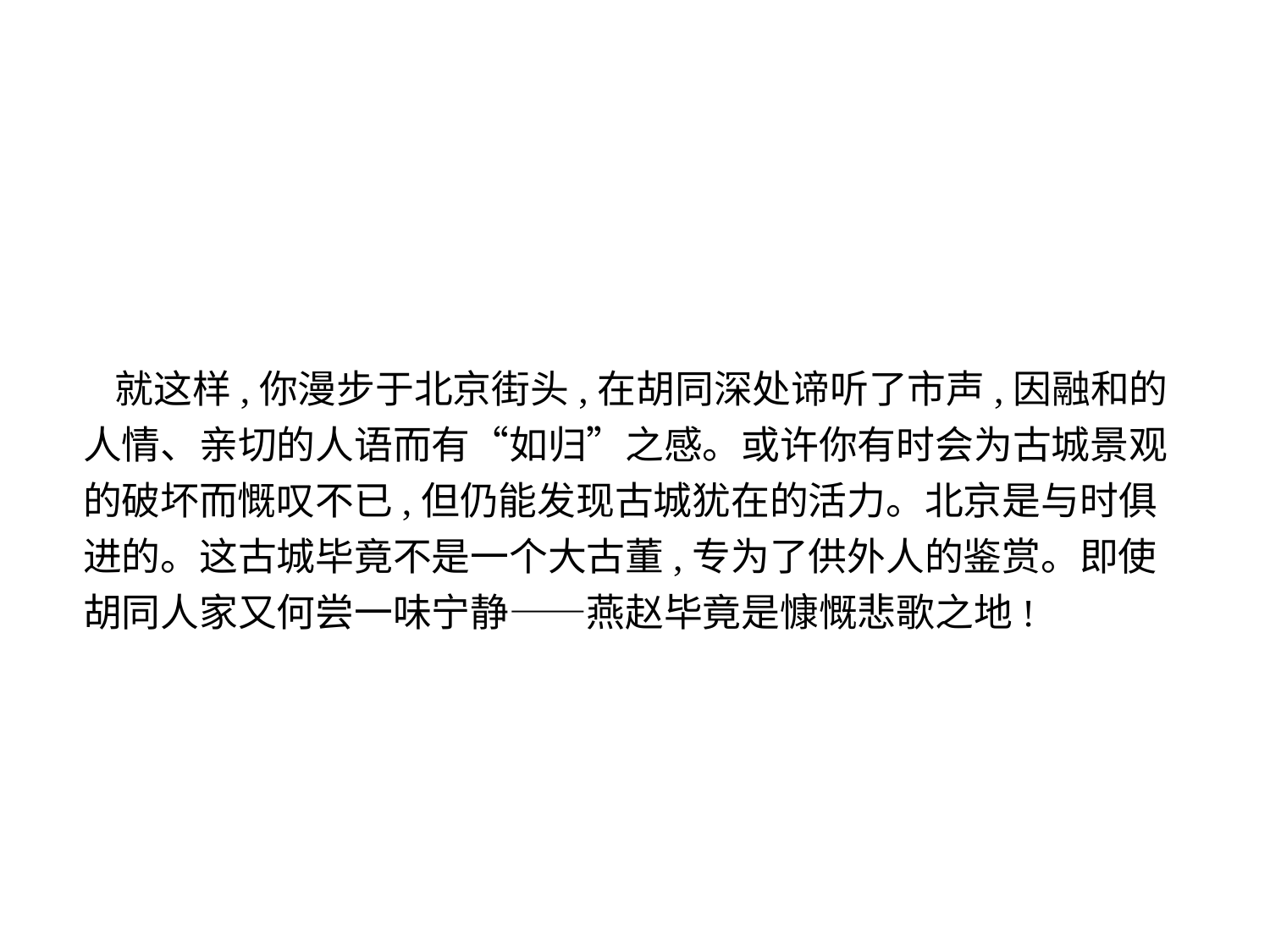

就这样,你漫步于北京街头,在胡同深处谛听了市声,因融和的人情、亲切的人语而有“如归”之感。或许你有时会为古城景观的破坏而慨叹不已,但仍能发现古城犹在的活力。北京是与时俱进的。这古城毕竟不是一个大古董,专为了供外人的鉴赏。即使胡同人家又何尝一味宁静——燕赵毕竟是慷慨悲歌之地!
-13-